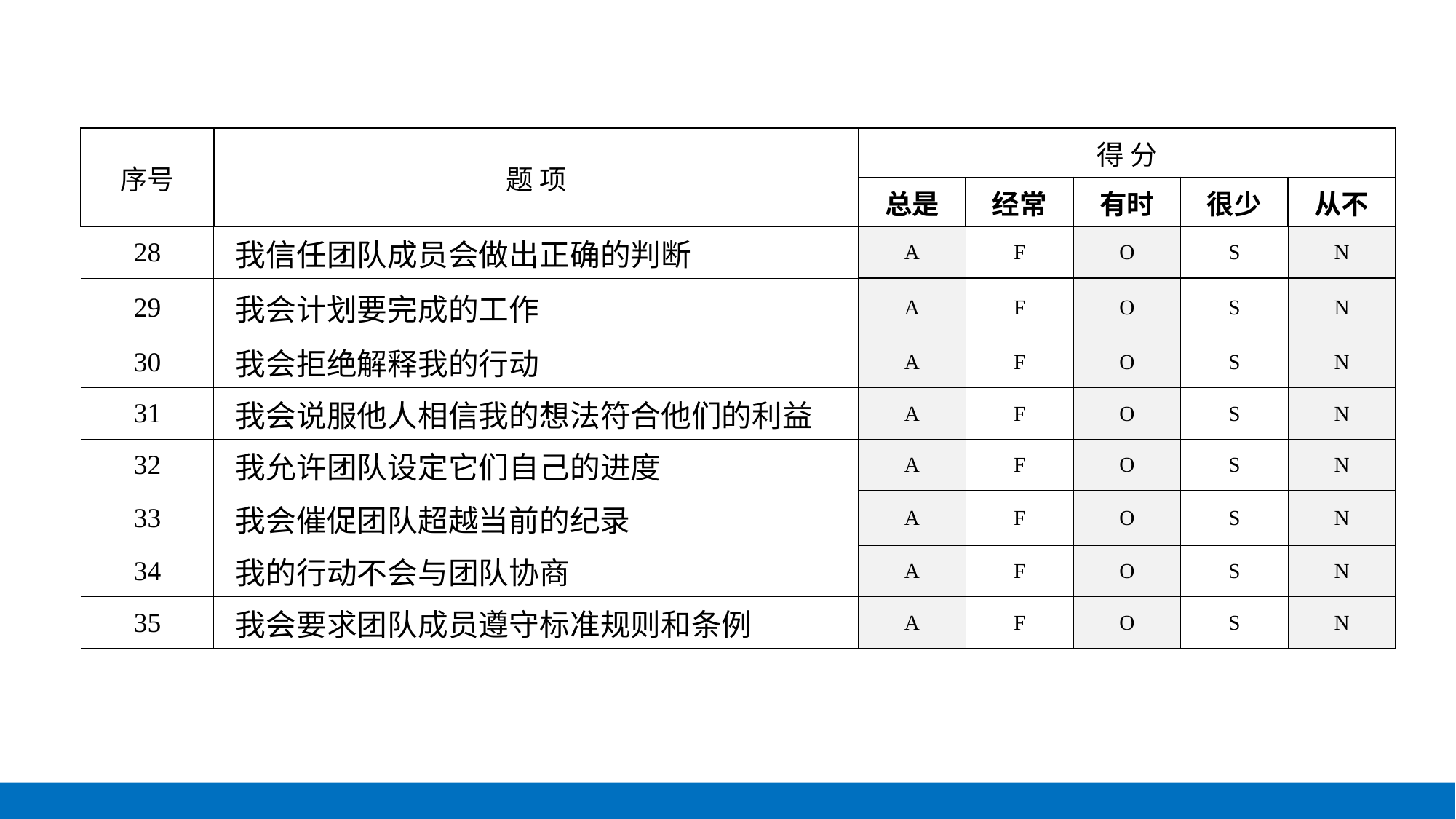

| 序号 | 题 项 | 得 分 |  |  |  |  |
| --- | --- | --- | --- | --- | --- | --- |
|  |  | 总是 | 经常 | 有时 | 很少 | 从不 |
| 28 | 我信任团队成员会做出正确的判断 | A | F | O | S | N |
| 29 | 我会计划要完成的工作 | A | F | O | S | N |
| 30 | 我会拒绝解释我的行动 | A | F | O | S | N |
| 31 | 我会说服他人相信我的想法符合他们的利益 | A | F | O | S | N |
| 32 | 我允许团队设定它们自己的进度 | A | F | O | S | N |
| 33 | 我会催促团队超越当前的纪录 | A | F | O | S | N |
| 34 | 我的行动不会与团队协商 | A | F | O | S | N |
| 35 | 我会要求团队成员遵守标准规则和条例 | A | F | O | S | N |